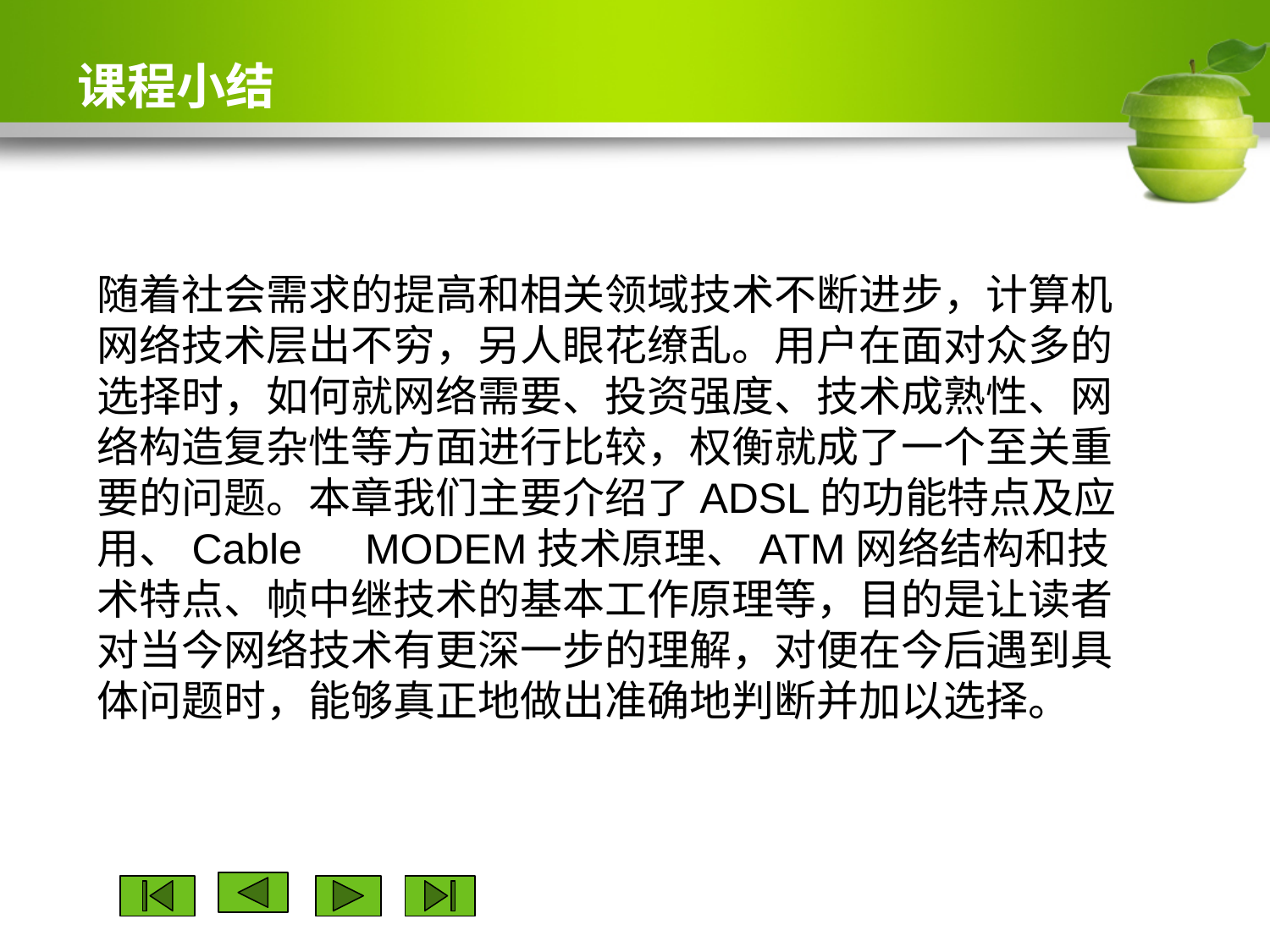

# 课程小结
随着社会需求的提高和相关领域技术不断进步，计算机网络技术层出不穷，另人眼花缭乱。用户在面对众多的选择时，如何就网络需要、投资强度、技术成熟性、网络构造复杂性等方面进行比较，权衡就成了一个至关重要的问题。本章我们主要介绍了ADSL的功能特点及应用、Cable　MODEM技术原理、ATM网络结构和技术特点、帧中继技术的基本工作原理等，目的是让读者对当今网络技术有更深一步的理解，对便在今后遇到具体问题时，能够真正地做出准确地判断并加以选择。